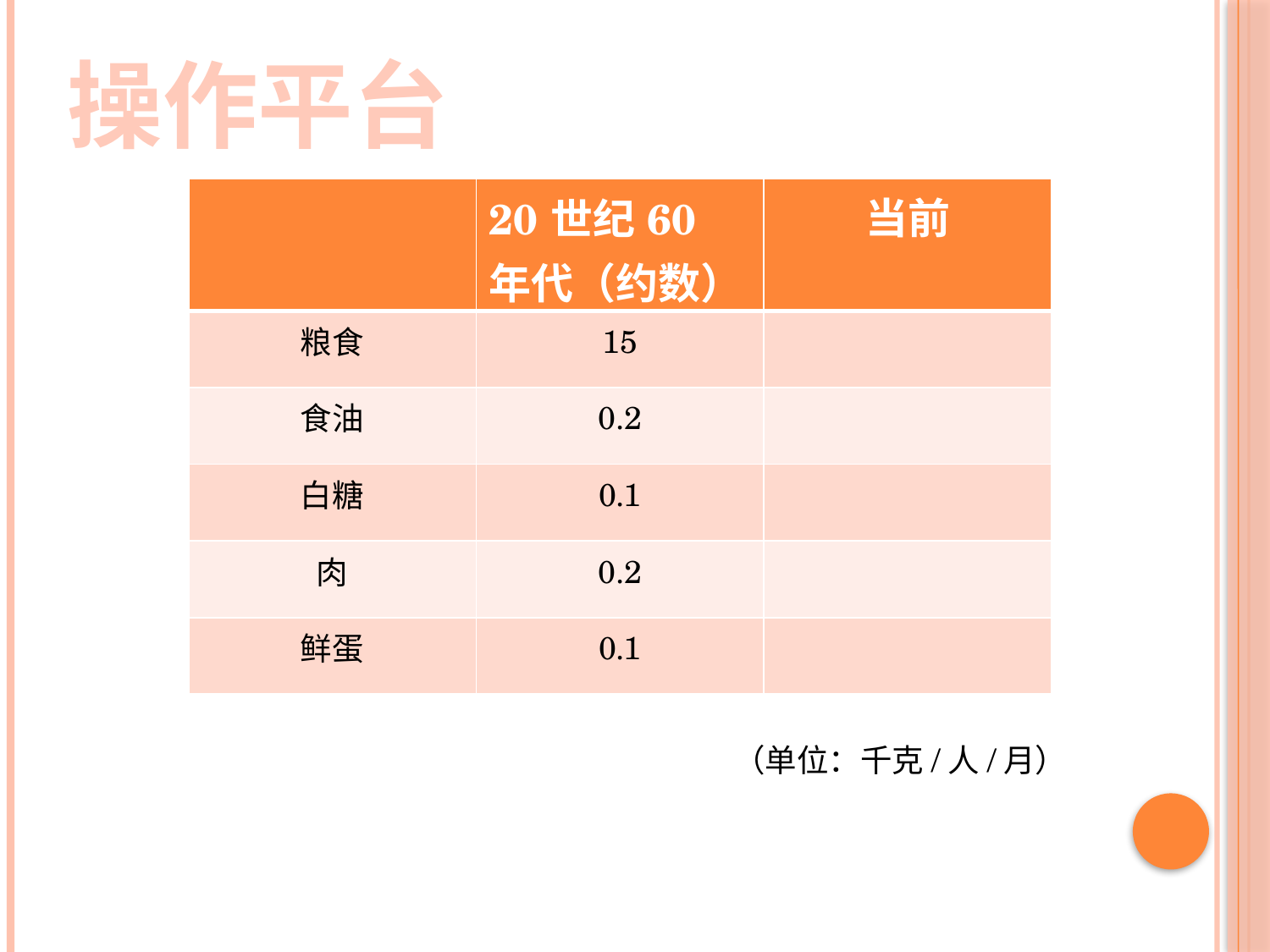

操作平台
|  | 20世纪60年代（约数） | 当前 |
| --- | --- | --- |
| 粮食 | 15 |  |
| 食油 | 0.2 |  |
| 白糖 | 0.1 |  |
| 肉 | 0.2 |  |
| 鲜蛋 | 0.1 |  |
（单位：千克/人/月）